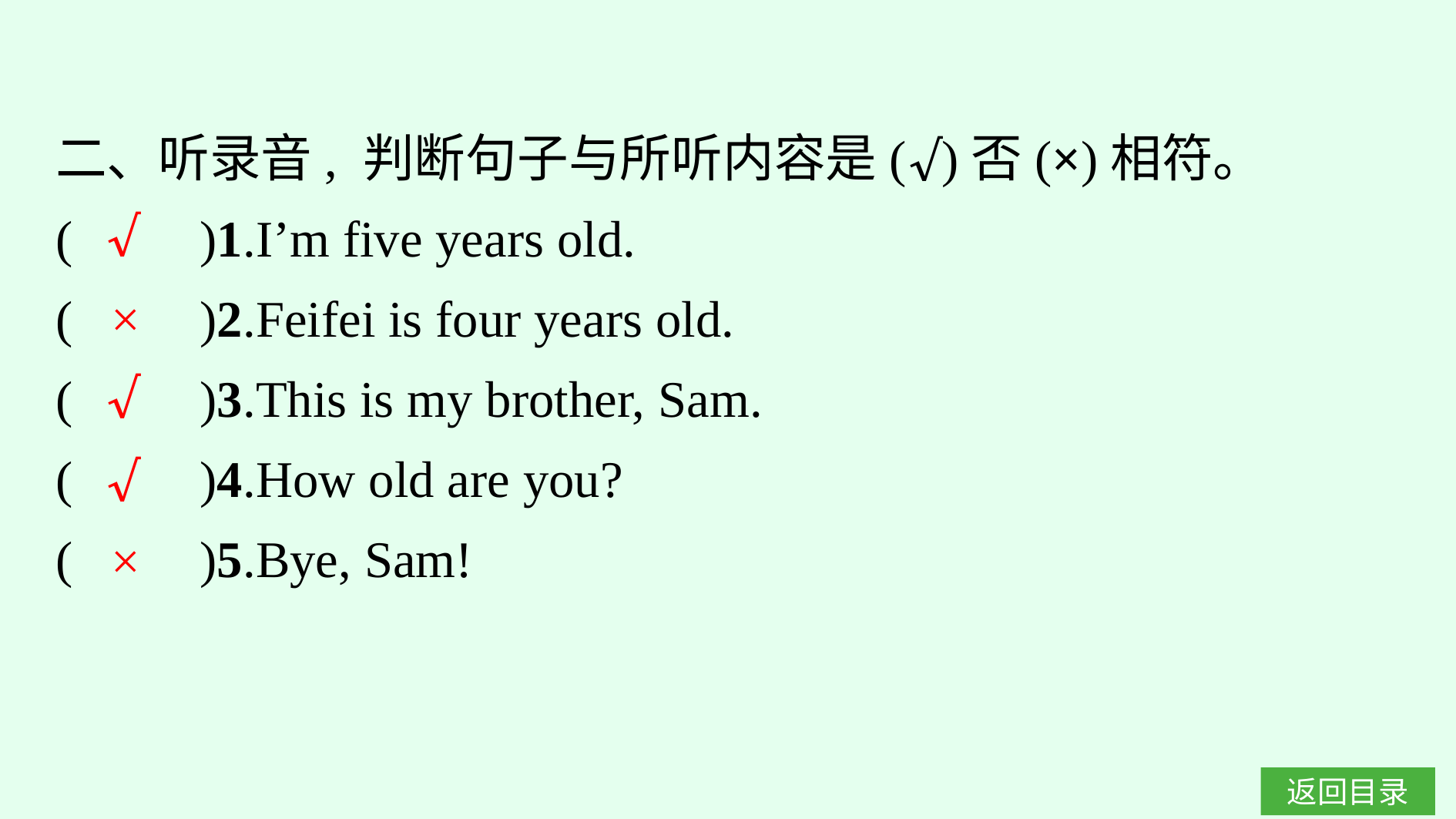

二、听录音, 判断句子与所听内容是(√)否(×)相符。
(　　)1.I’m five years old.
(　　)2.Feifei is four years old.
(　　)3.This is my brother, Sam.
(　　)4.How old are you?
(　　)5.Bye, Sam!
√
×
√
√
×